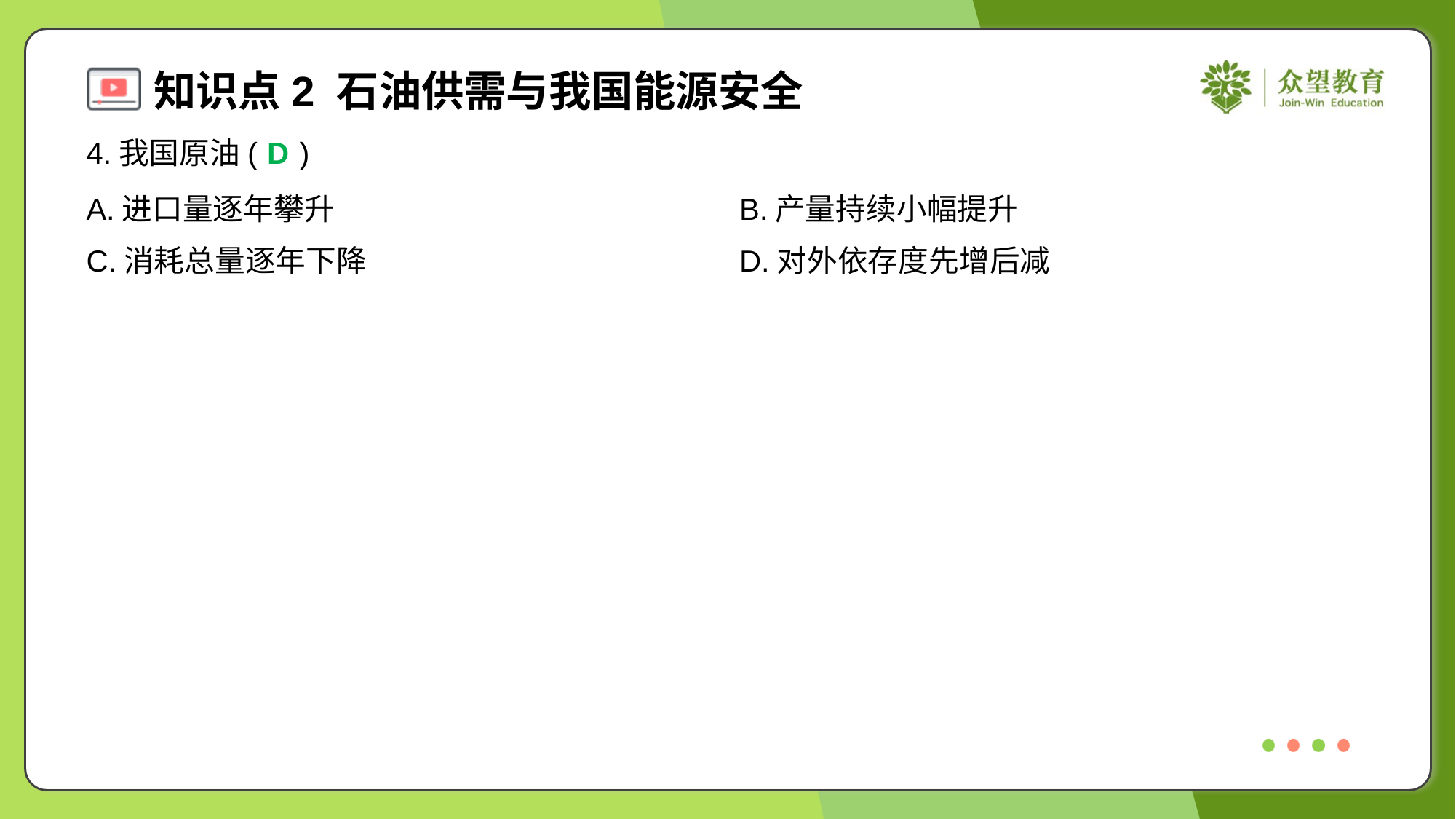

4.我国原油(     )
D
A.进口量逐年攀升	B.产量持续小幅提升
C.消耗总量逐年下降	D.对外依存度先增后减